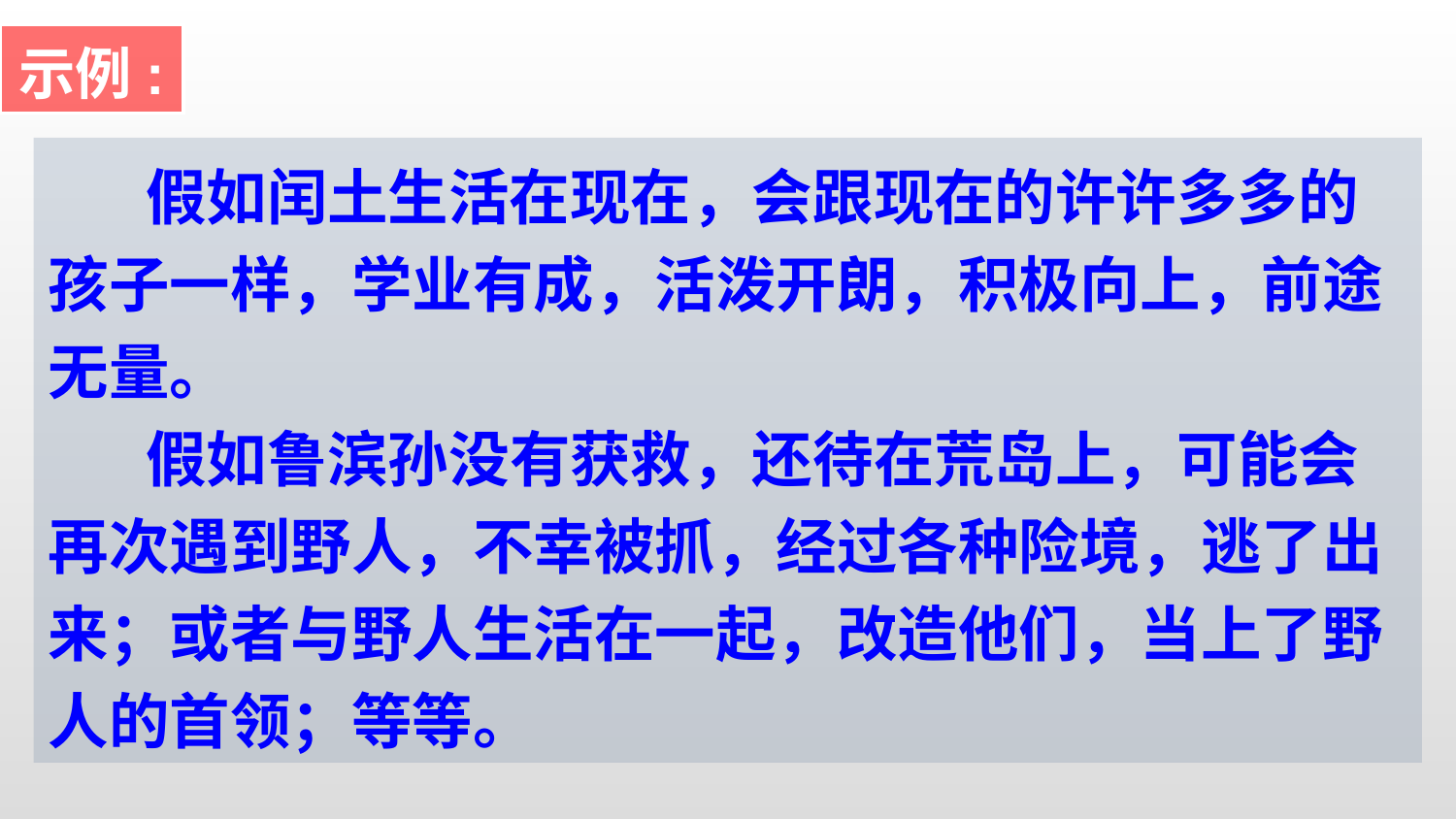

示例:
      假如闰土生活在现在，会跟现在的许许多多的孩子一样，学业有成，活泼开朗，积极向上，前途无量。
      假如鲁滨孙没有获救，还待在荒岛上，可能会再次遇到野人，不幸被抓，经过各种险境，逃了出来；或者与野人生活在一起，改造他们，当上了野人的首领；等等。